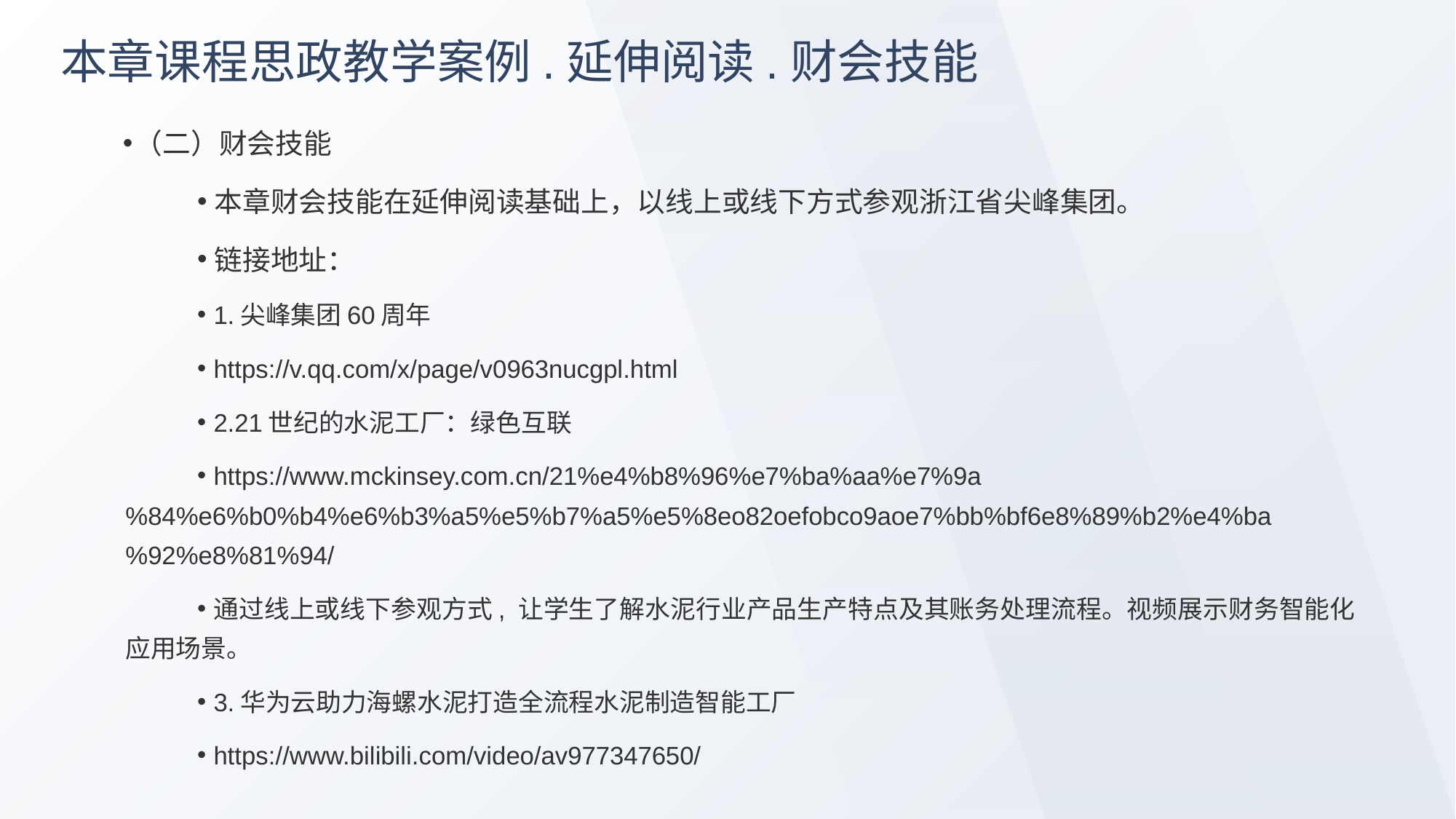

# 本章课程思政教学案例.延伸阅读.财会技能
（二）财会技能
本章财会技能在延伸阅读基础上，以线上或线下方式参观浙江省尖峰集团。
链接地址：
1.尖峰集团60周年
https://v.qq.com/x/page/v0963nucgpl.html
2.21世纪的水泥工厂：绿色互联
https://www.mckinsey.com.cn/21%e4%b8%96%e7%ba%aa%e7%9a%84%e6%b0%b4%e6%b3%a5%e5%b7%a5%e5%8eo82oefobco9aoe7%bb%bf6e8%89%b2%e4%ba%92%e8%81%94/
通过线上或线下参观方式, 让学生了解水泥行业产品生产特点及其账务处理流程。视频展示财务智能化应用场景。
3.华为云助力海螺水泥打造全流程水泥制造智能工厂
https://www.bilibili.com/video/av977347650/